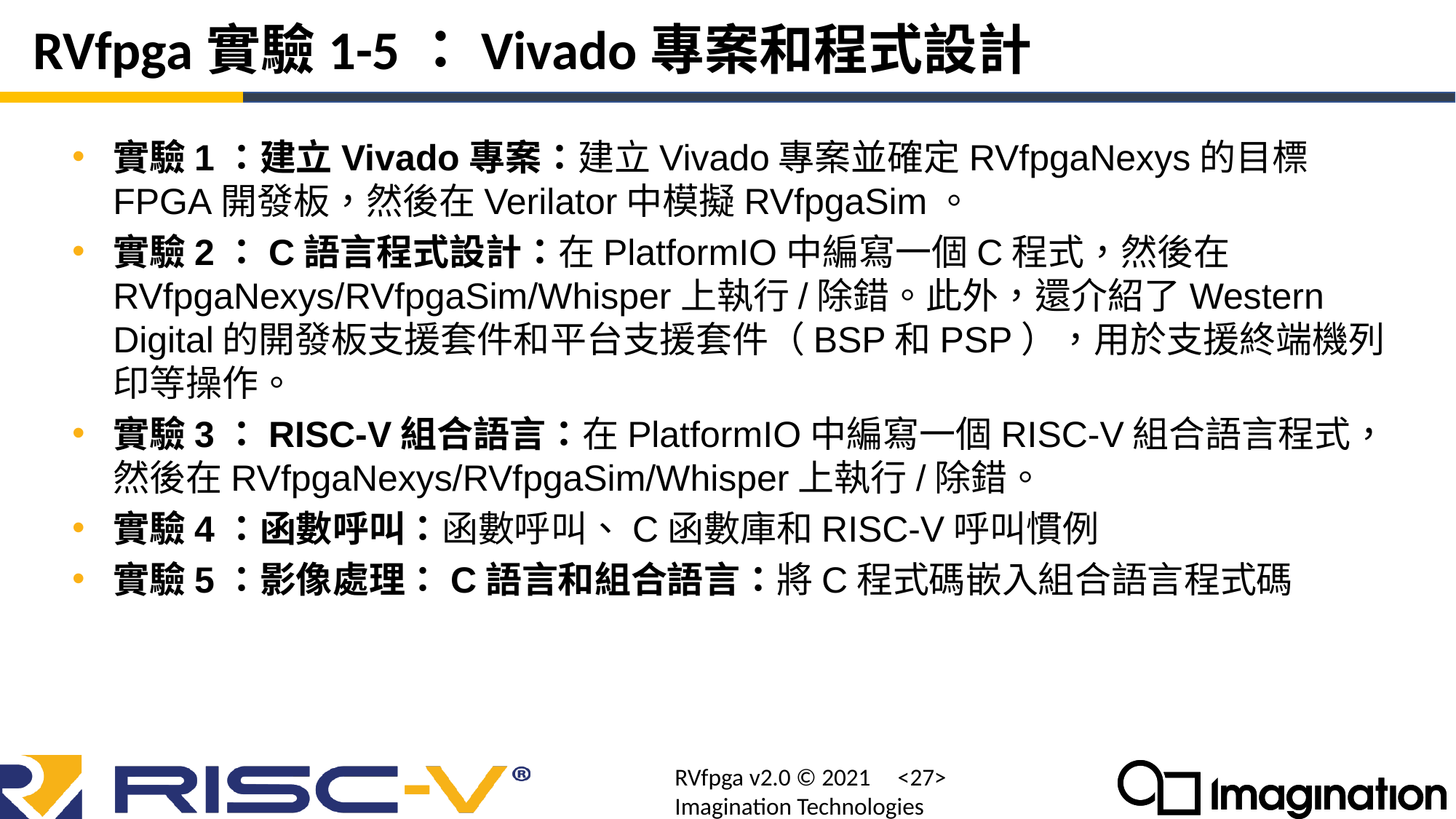

# RVfpga實驗1-5：Vivado專案和程式設計

實驗1：建立Vivado專案：建立Vivado專案並確定RVfpgaNexys的目標FPGA開發板，然後在Verilator中模擬RVfpgaSim。
實驗2：C語言程式設計：在PlatformIO中編寫一個C程式，然後在RVfpgaNexys/RVfpgaSim/Whisper上執行/除錯。此外，還介紹了Western Digital的開發板支援套件和平台支援套件（BSP和PSP），用於支援終端機列印等操作。
實驗3：RISC-V組合語言：在PlatformIO中編寫一個RISC-V組合語言程式，然後在RVfpgaNexys/RVfpgaSim/Whisper上執行/除錯。
實驗4：函數呼叫：函數呼叫、C函數庫和RISC-V呼叫慣例
實驗5：影像處理：C語言和組合語言：將C程式碼嵌入組合語言程式碼